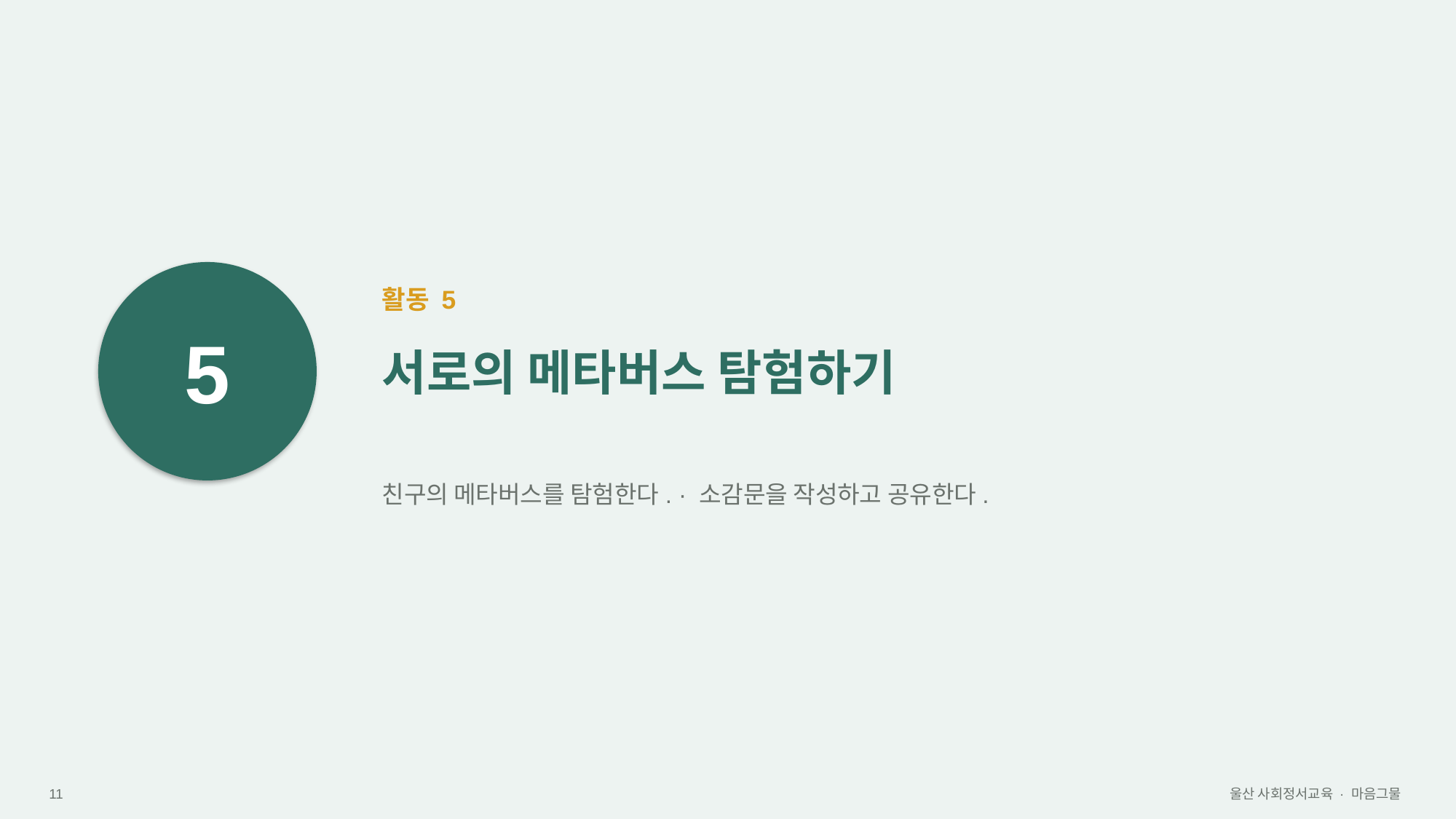

5
활동 5
서로의 메타버스 탐험하기
친구의 메타버스를 탐험한다. · 소감문을 작성하고 공유한다.
11
울산 사회정서교육 · 마음그물